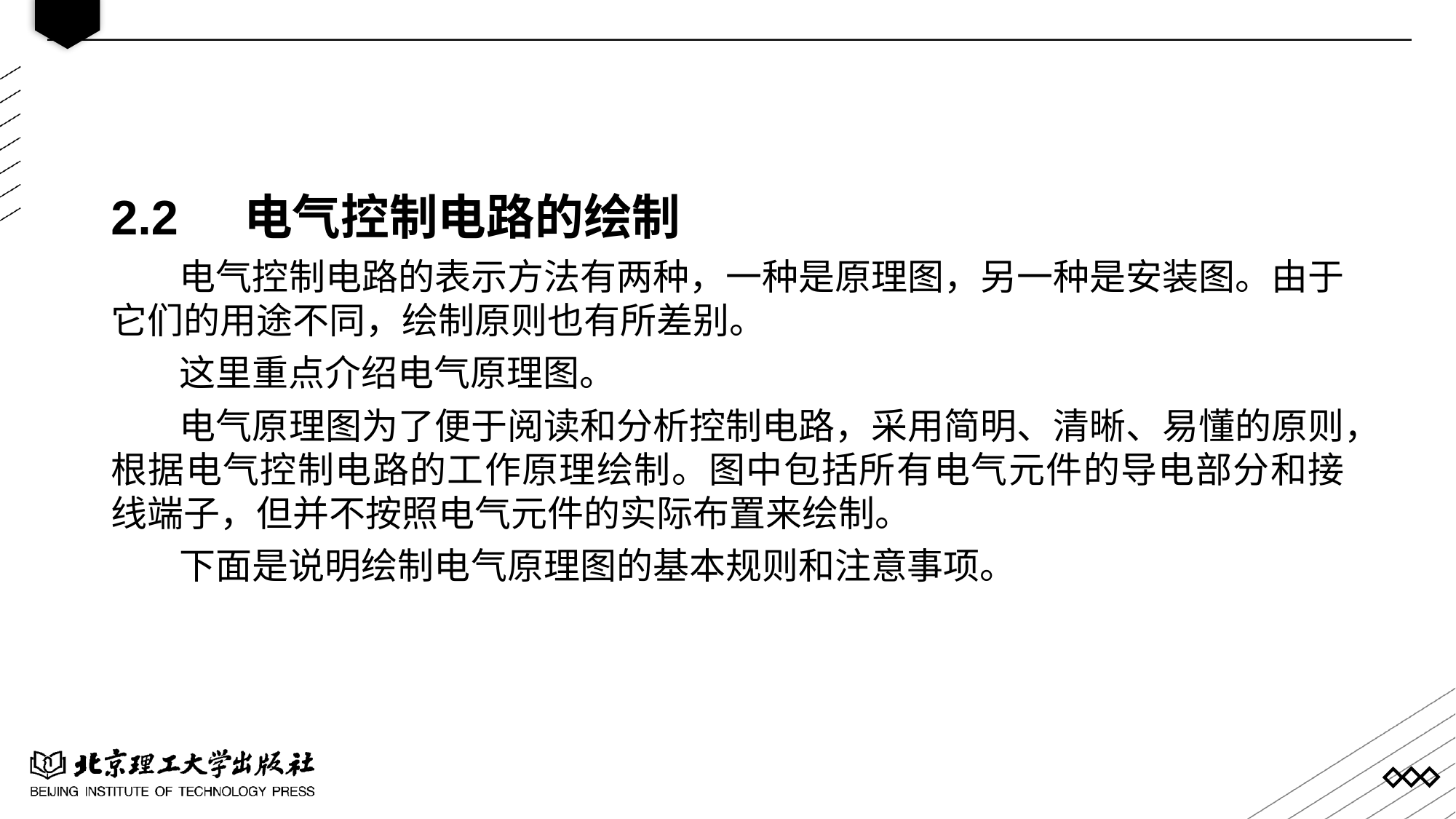

2.2    电气控制电路的绘制
电气控制电路的表示方法有两种，一种是原理图，另一种是安装图。由于它们的用途不同，绘制原则也有所差别。
这里重点介绍电气原理图。
电气原理图为了便于阅读和分析控制电路，采用简明、清晰、易懂的原则，根据电气控制电路的工作原理绘制。图中包括所有电气元件的导电部分和接线端子，但并不按照电气元件的实际布置来绘制。
下面是说明绘制电气原理图的基本规则和注意事项。